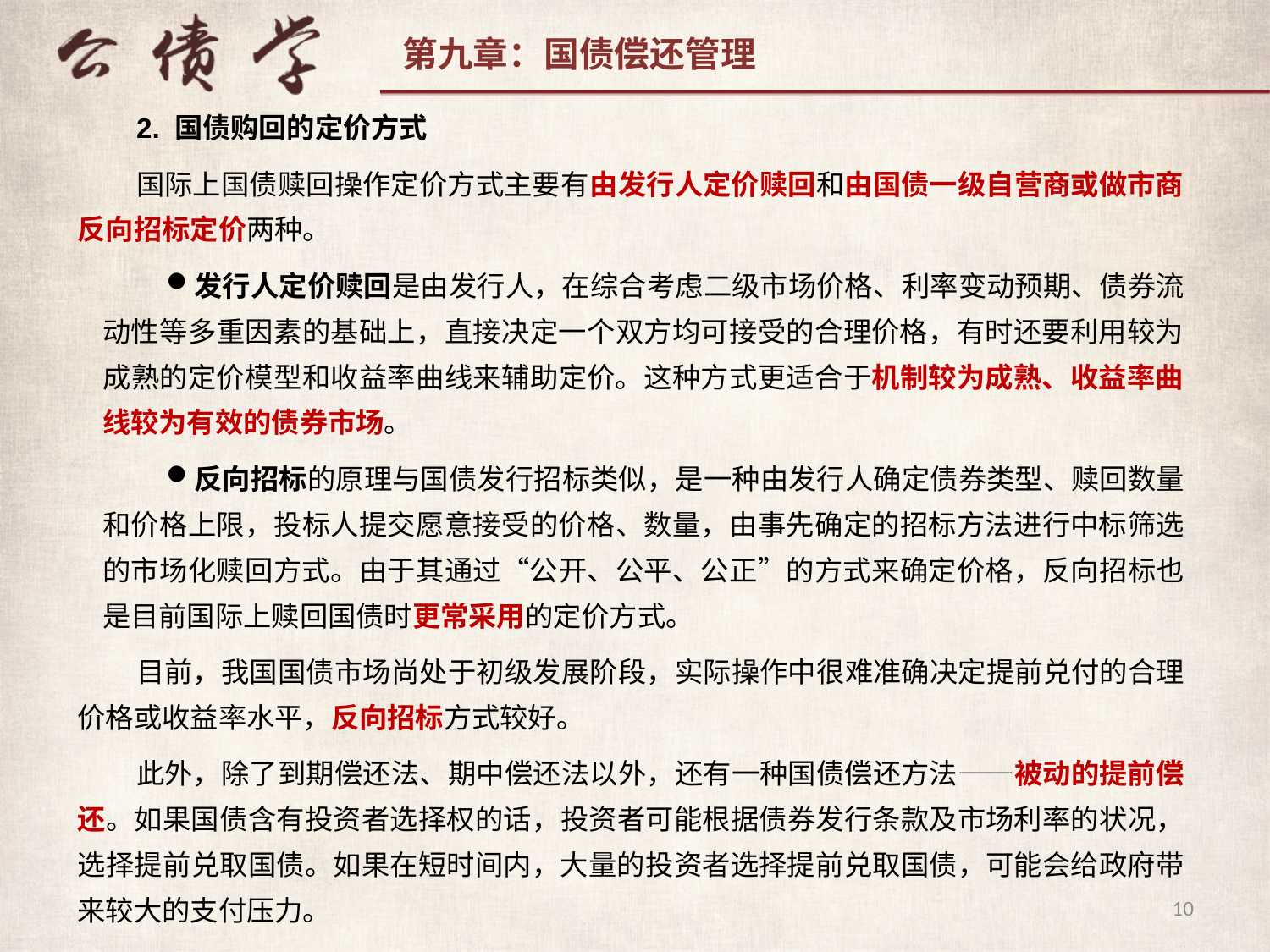

2. 国债购回的定价方式
国际上国债赎回操作定价方式主要有由发行人定价赎回和由国债一级自营商或做市商反向招标定价两种。
发行人定价赎回是由发行人，在综合考虑二级市场价格、利率变动预期、债券流动性等多重因素的基础上，直接决定一个双方均可接受的合理价格，有时还要利用较为成熟的定价模型和收益率曲线来辅助定价。这种方式更适合于机制较为成熟、收益率曲线较为有效的债券市场。
反向招标的原理与国债发行招标类似，是一种由发行人确定债券类型、赎回数量和价格上限，投标人提交愿意接受的价格、数量，由事先确定的招标方法进行中标筛选的市场化赎回方式。由于其通过“公开、公平、公正”的方式来确定价格，反向招标也是目前国际上赎回国债时更常采用的定价方式。
目前，我国国债市场尚处于初级发展阶段，实际操作中很难准确决定提前兑付的合理价格或收益率水平，反向招标方式较好。
此外，除了到期偿还法、期中偿还法以外，还有一种国债偿还方法——被动的提前偿还。如果国债含有投资者选择权的话，投资者可能根据债券发行条款及市场利率的状况，选择提前兑取国债。如果在短时间内，大量的投资者选择提前兑取国债，可能会给政府带来较大的支付压力。
10